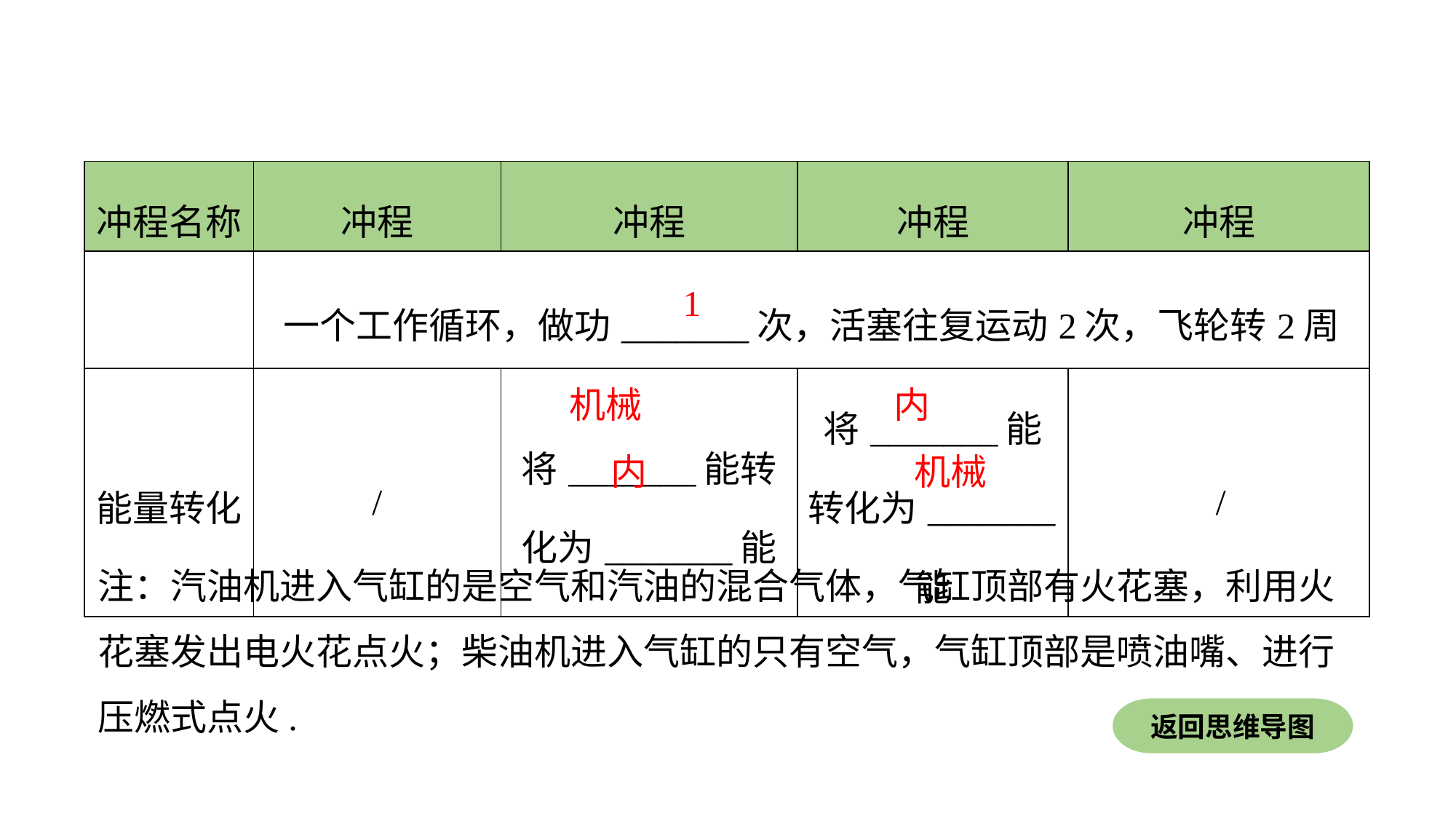

| 冲程名称 | 冲程 | 冲程 | 冲程 | 冲程 |
| --- | --- | --- | --- | --- |
|  | 一个工作循环，做功\_\_\_\_\_\_\_次，活塞往复运动2次，飞轮转2周 |  |  |  |
| 能量转化 | / | 将\_\_\_\_\_\_\_能转化为\_\_\_\_\_\_\_能 | 将\_\_\_\_\_\_\_能转化为\_\_\_\_\_\_\_能 | / |
1
机械
内
内
机械
注：汽油机进入气缸的是空气和汽油的混合气体，气缸顶部有火花塞，利用火花塞发出电火花点火；柴油机进入气缸的只有空气，气缸顶部是喷油嘴、进行压燃式点火.
返回思维导图